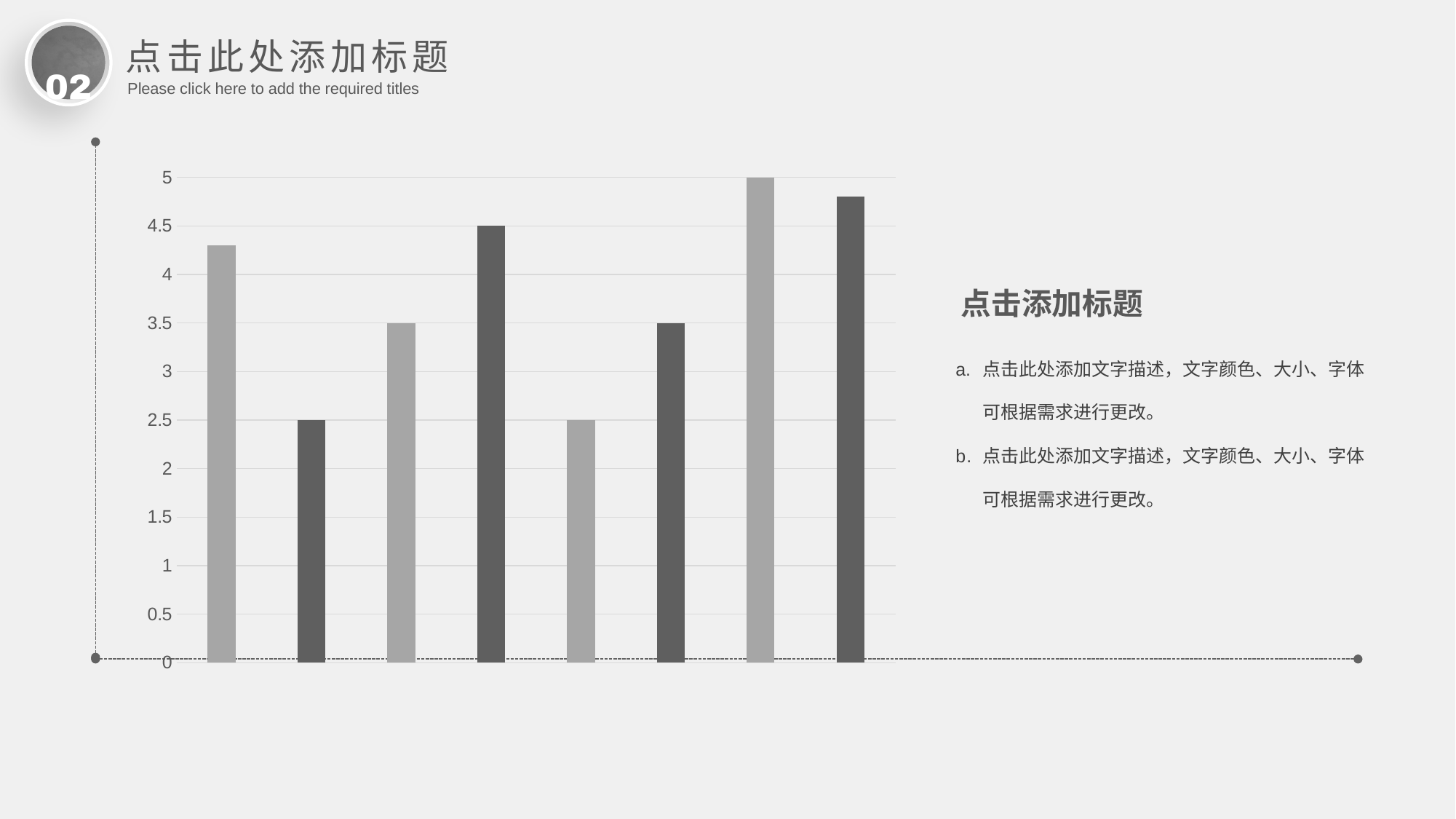

02

点击此处添加标题
Please click here to add the required titles

### Chart

| Category | 系列 1 |
|---|---|
| 类别 1 | 4.3 |
| 类别 2 | 2.5 |
| 类别 3 | 3.5 |
| 类别 4 | 4.5 |
| 类别 5 | 2.5 |
| 类别 6 | 3.5 |
| 类别 7 | 5.0 |
| 类别 8 | 4.8 |
点击添加标题
点击此处添加文字描述，文字颜色、大小、字体可根据需求进行更改。
点击此处添加文字描述，文字颜色、大小、字体可根据需求进行更改。